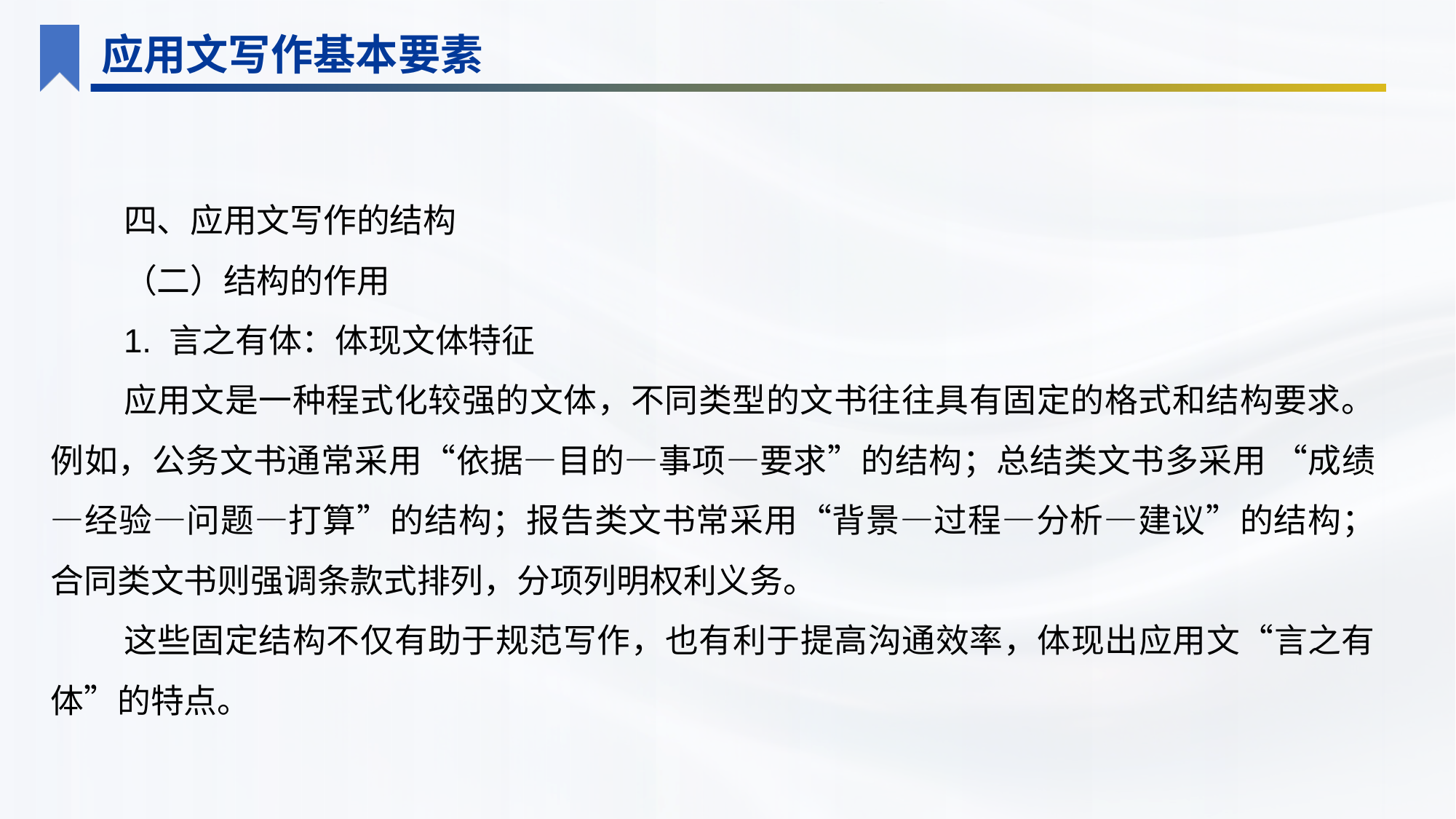

应用文写作基本要素
四、应用文写作的结构
（二）结构的作用
1. 言之有体：体现文体特征
应用文是一种程式化较强的文体，不同类型的文书往往具有固定的格式和结构要求。例如，公务文书通常采用“依据—目的—事项—要求”的结构；总结类文书多采用 “成绩—经验—问题—打算”的结构；报告类文书常采用“背景—过程—分析—建议”的结构；合同类文书则强调条款式排列，分项列明权利义务。
这些固定结构不仅有助于规范写作，也有利于提高沟通效率，体现出应用文“言之有体”的特点。